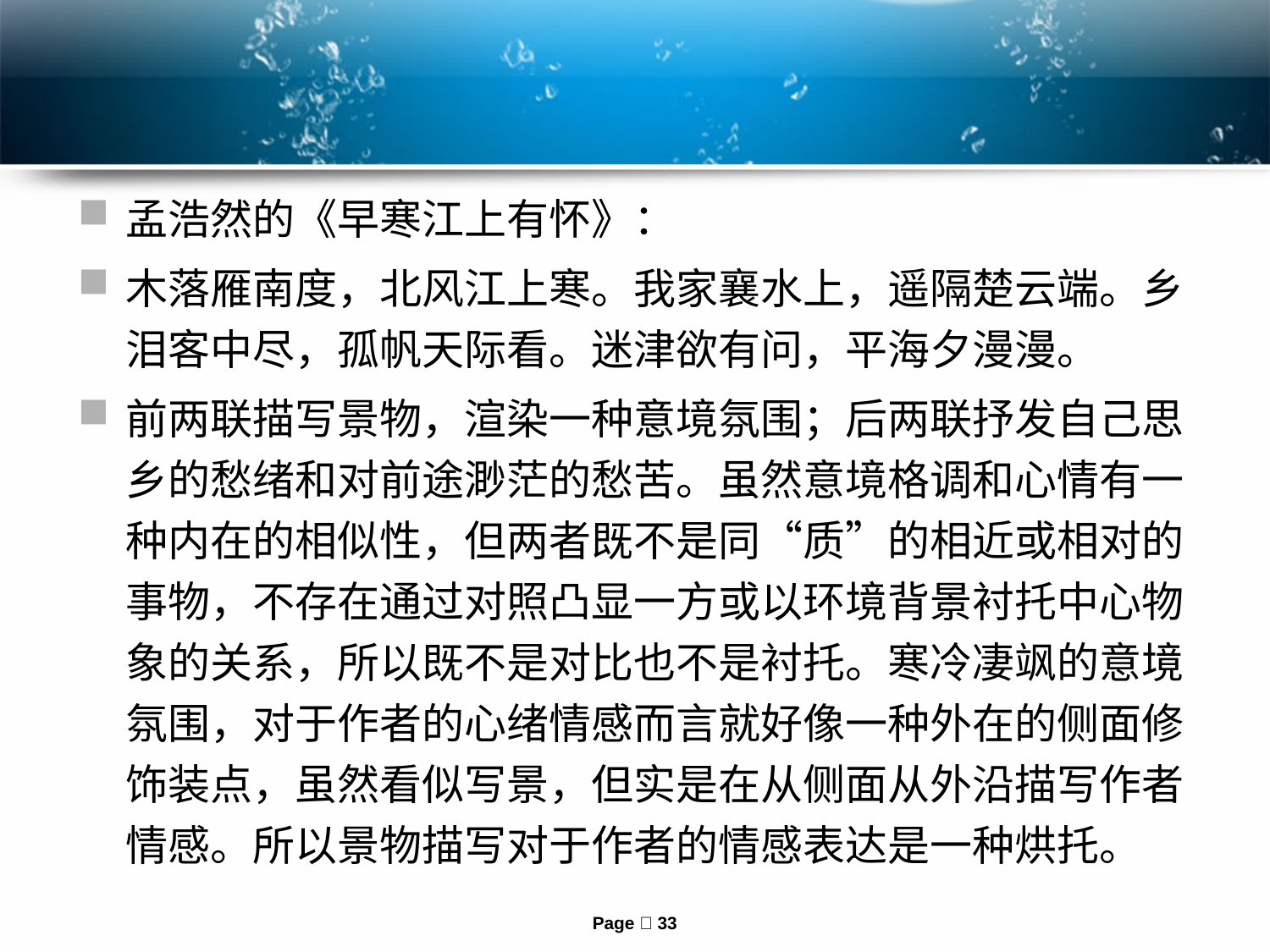

孟浩然的《早寒江上有怀》：
木落雁南度，北风江上寒。我家襄水上，遥隔楚云端。乡泪客中尽，孤帆天际看。迷津欲有问，平海夕漫漫。
前两联描写景物，渲染一种意境氛围；后两联抒发自己思乡的愁绪和对前途渺茫的愁苦。虽然意境格调和心情有一种内在的相似性，但两者既不是同“质”的相近或相对的事物，不存在通过对照凸显一方或以环境背景衬托中心物象的关系，所以既不是对比也不是衬托。寒冷凄飒的意境氛围，对于作者的心绪情感而言就好像一种外在的侧面修饰装点，虽然看似写景，但实是在从侧面从外沿描写作者情感。所以景物描写对于作者的情感表达是一种烘托。